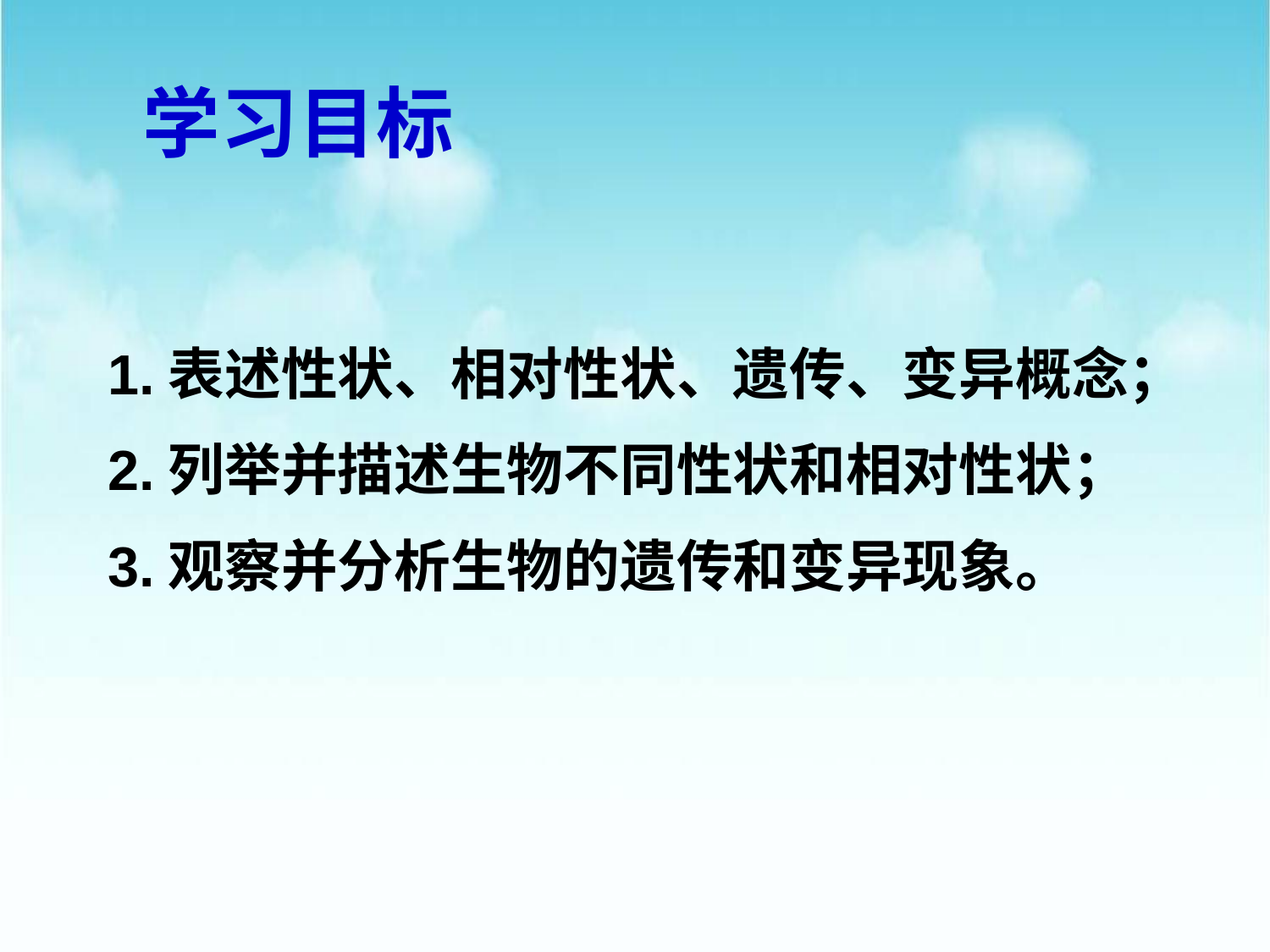

# 学习目标
1.表述性状、相对性状、遗传、变异概念；
2.列举并描述生物不同性状和相对性状；
3.观察并分析生物的遗传和变异现象。